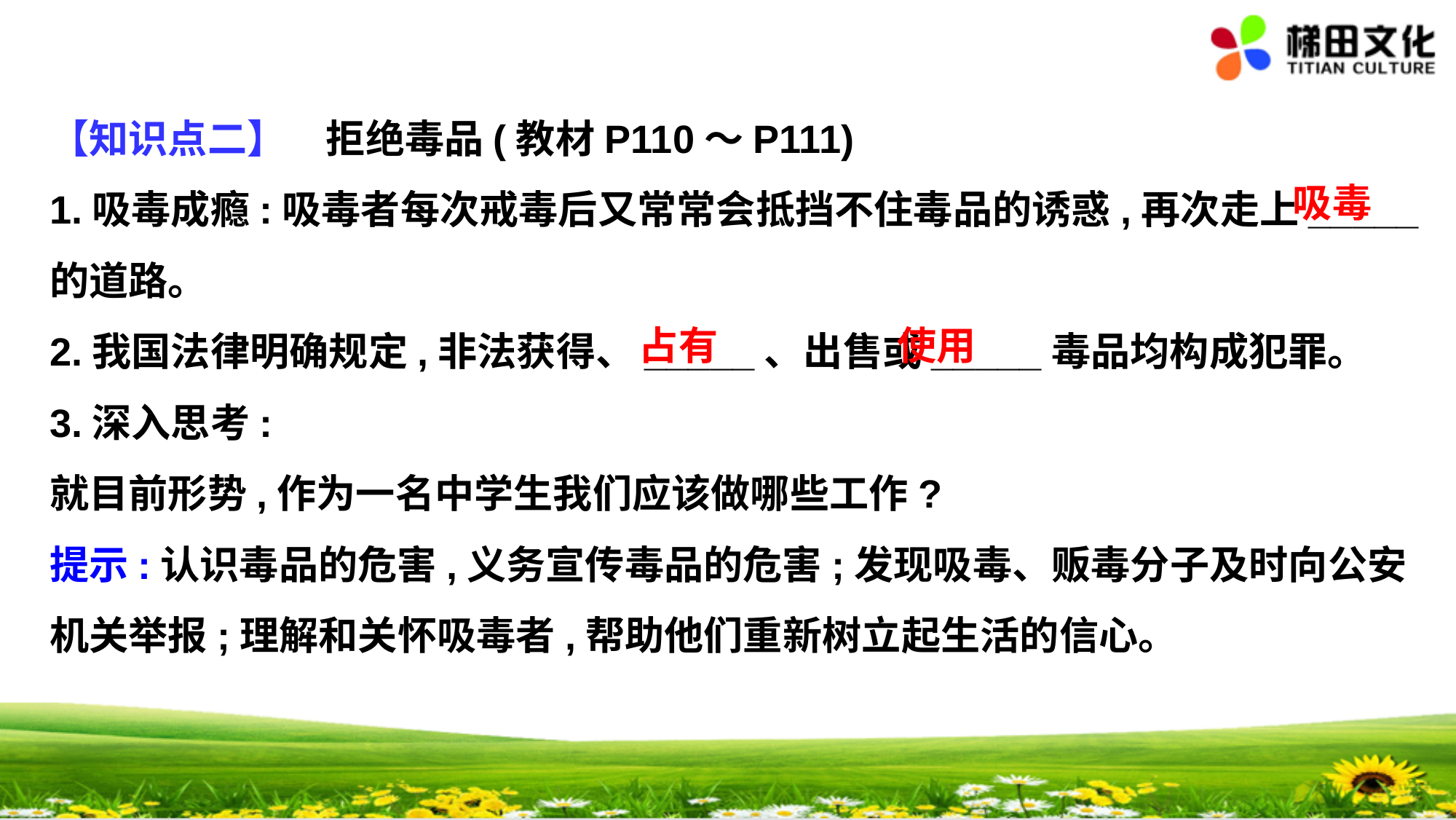

【知识点二】　拒绝毒品(教材P110～P111)
1.吸毒成瘾:吸毒者每次戒毒后又常常会抵挡不住毒品的诱惑,再次走上_____
的道路。
2.我国法律明确规定,非法获得、_____、出售或_____毒品均构成犯罪。
3.深入思考:
就目前形势,作为一名中学生我们应该做哪些工作?
提示:认识毒品的危害,义务宣传毒品的危害;发现吸毒、贩毒分子及时向公安
机关举报;理解和关怀吸毒者,帮助他们重新树立起生活的信心。
吸毒
占有
使用